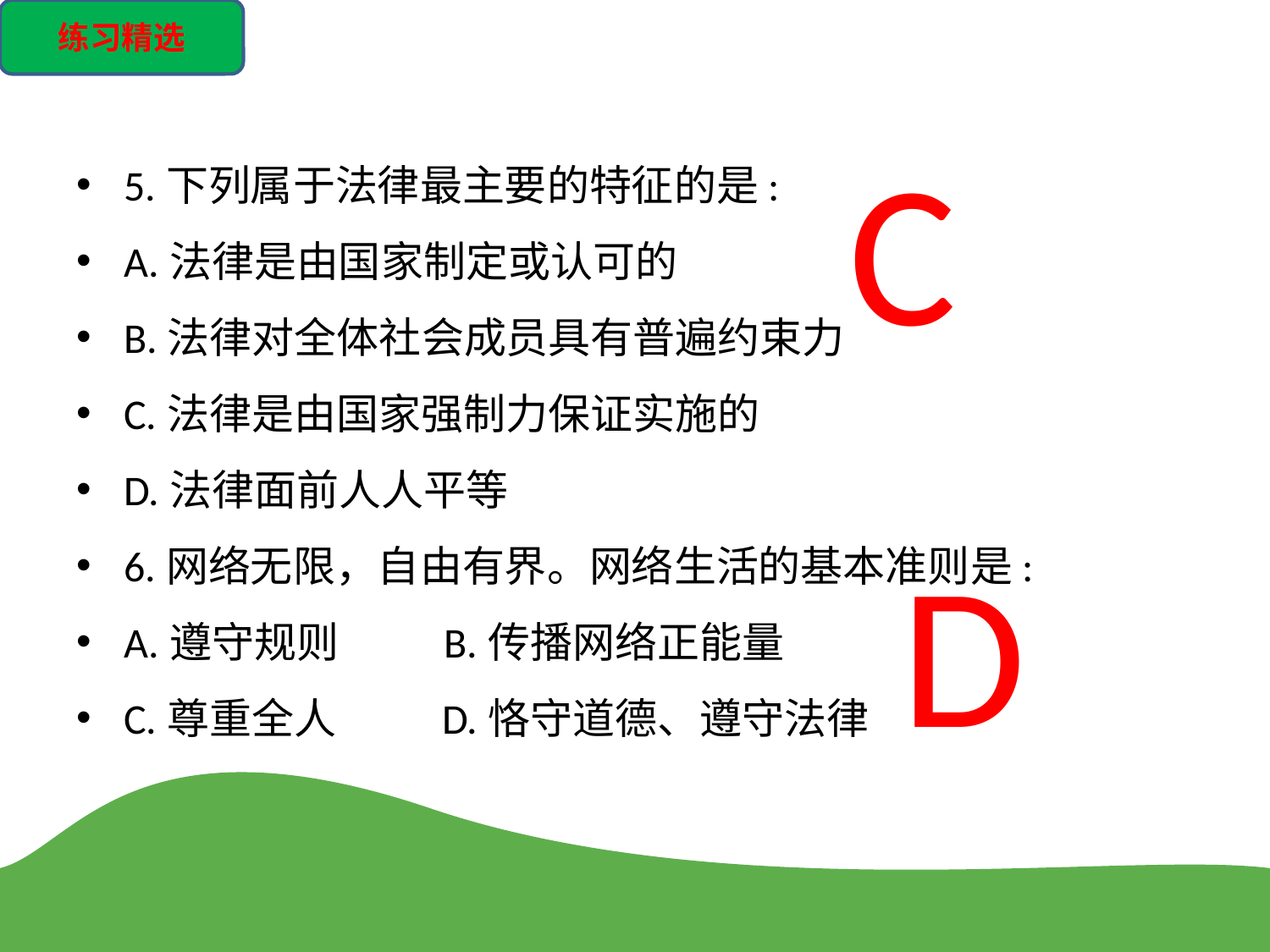

练习精选
C
5.下列属于法律最主要的特征的是:
A.法律是由国家制定或认可的
B.法律对全体社会成员具有普遍约束力
C.法律是由国家强制力保证实施的
D.法律面前人人平等
6.网络无限，自由有界。网络生活的基本准则是:
A.遵守规则          B.传播网络正能量
C.尊重全人          D.恪守道德、遵守法律

D